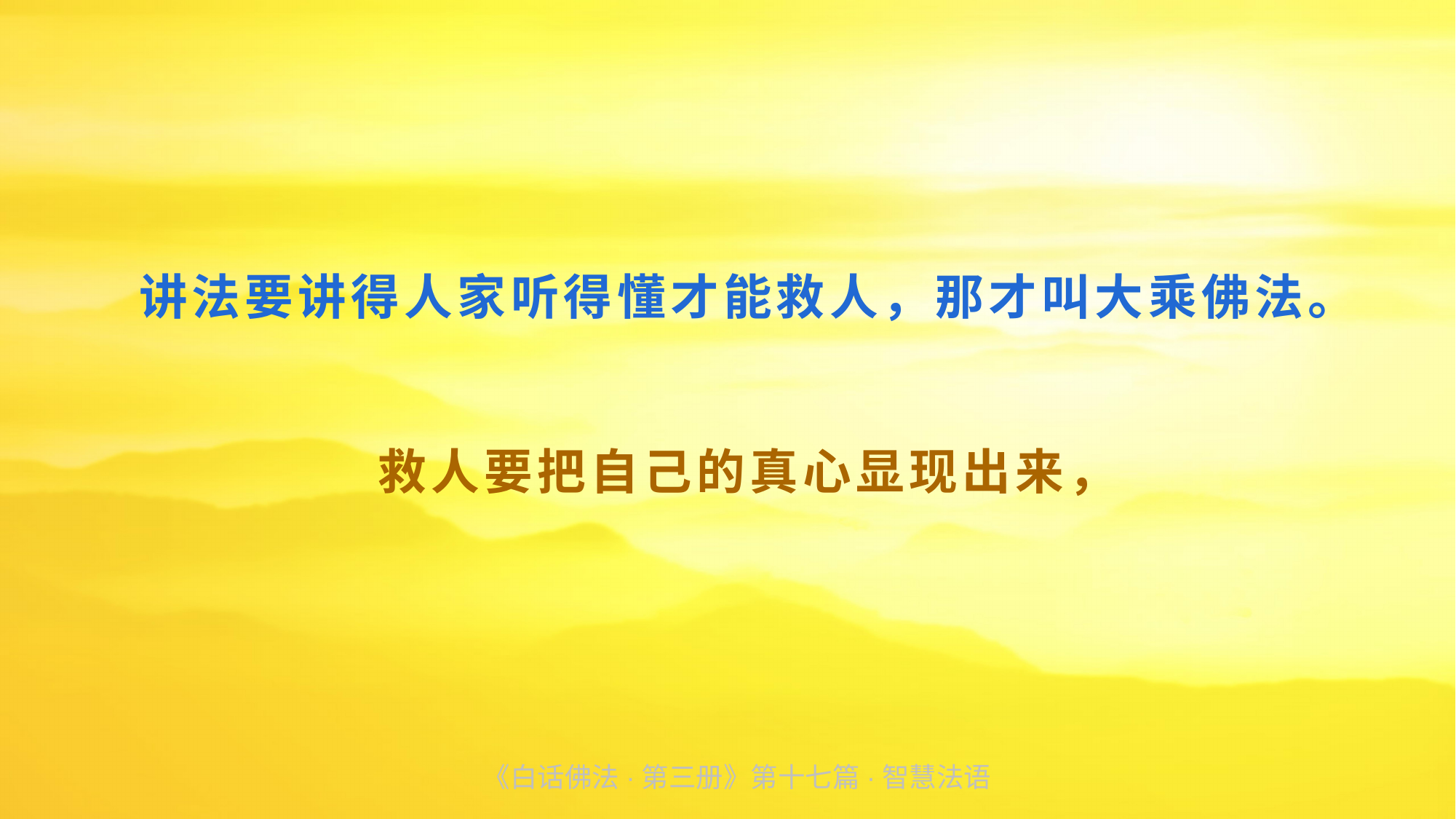

讲法要讲得人家听得懂才能救人，那才叫大乘佛法。

救人要把自己的真心显现出来，
  《白话佛法·第三册》第十七篇·智慧法语